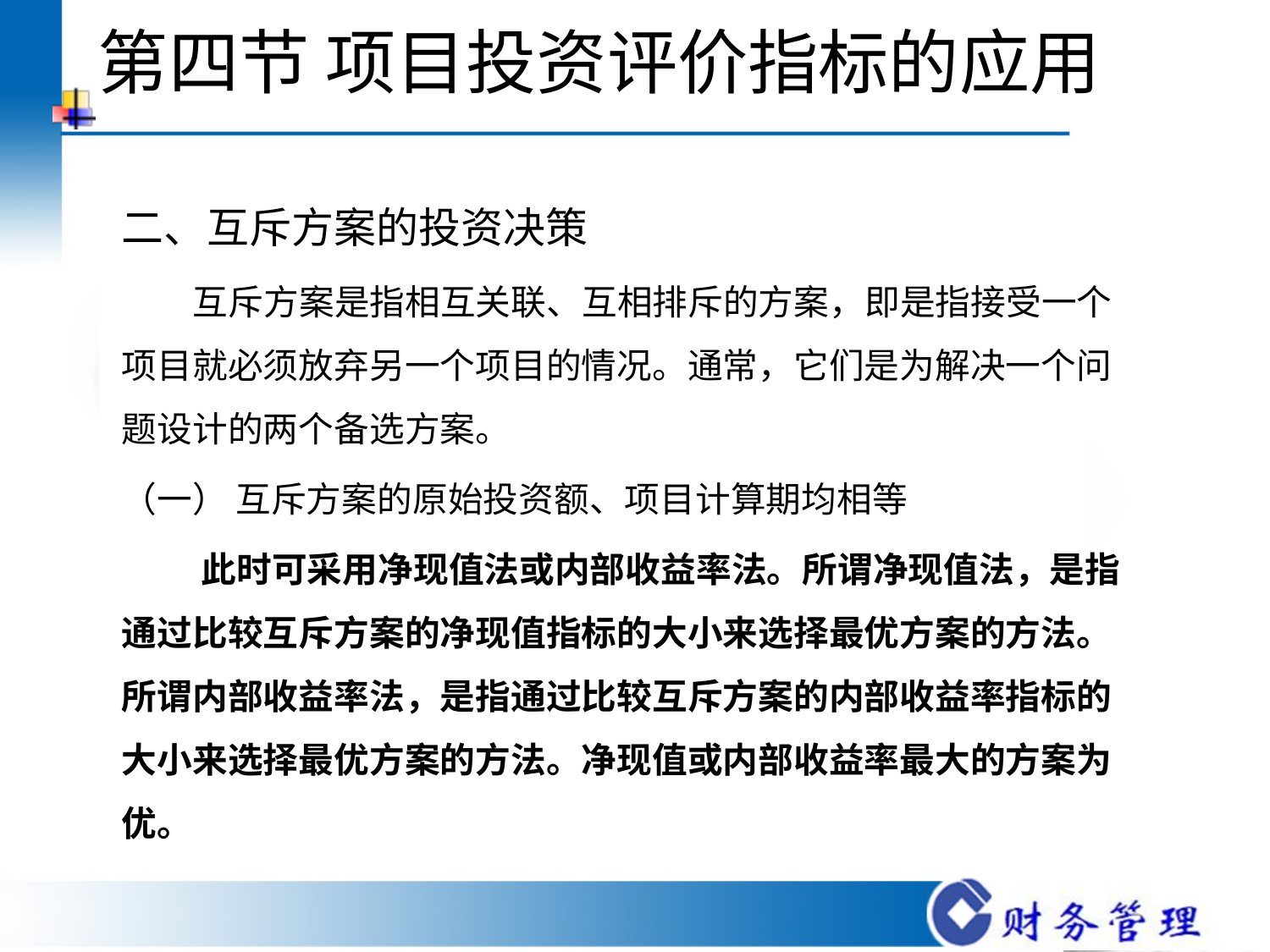

# 第四节 项目投资评价指标的应用
二、互斥方案的投资决策
        互斥方案是指相互关联、互相排斥的方案，即是指接受一个项目就必须放弃另一个项目的情况。通常，它们是为解决一个问题设计的两个备选方案。
（一） 互斥方案的原始投资额、项目计算期均相等
         此时可采用净现值法或内部收益率法。所谓净现值法，是指通过比较互斥方案的净现值指标的大小来选择最优方案的方法。所谓内部收益率法，是指通过比较互斥方案的内部收益率指标的大小来选择最优方案的方法。净现值或内部收益率最大的方案为优。
21